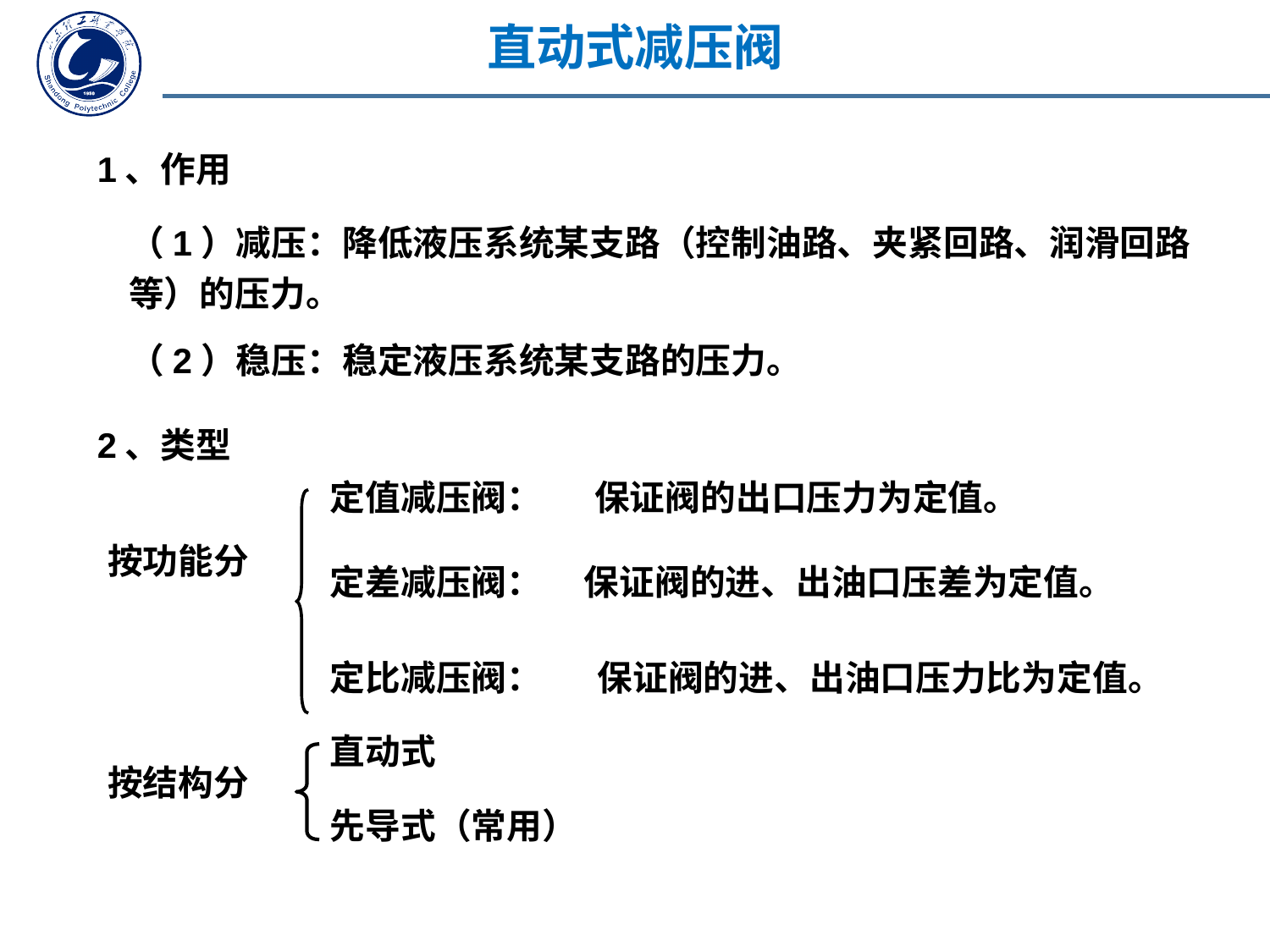

直动式减压阀
1、作用
（1）减压：降低液压系统某支路（控制油路、夹紧回路、润滑回路等）的压力。

（2）稳压：稳定液压系统某支路的压力。
2、类型
定值减压阀：
保证阀的出口压力为定值。

按功能分
定差减压阀：
保证阀的进、出油口压差为定值。
定比减压阀：
保证阀的进、出油口压力比为定值。
直动式

按结构分
先导式（常用）